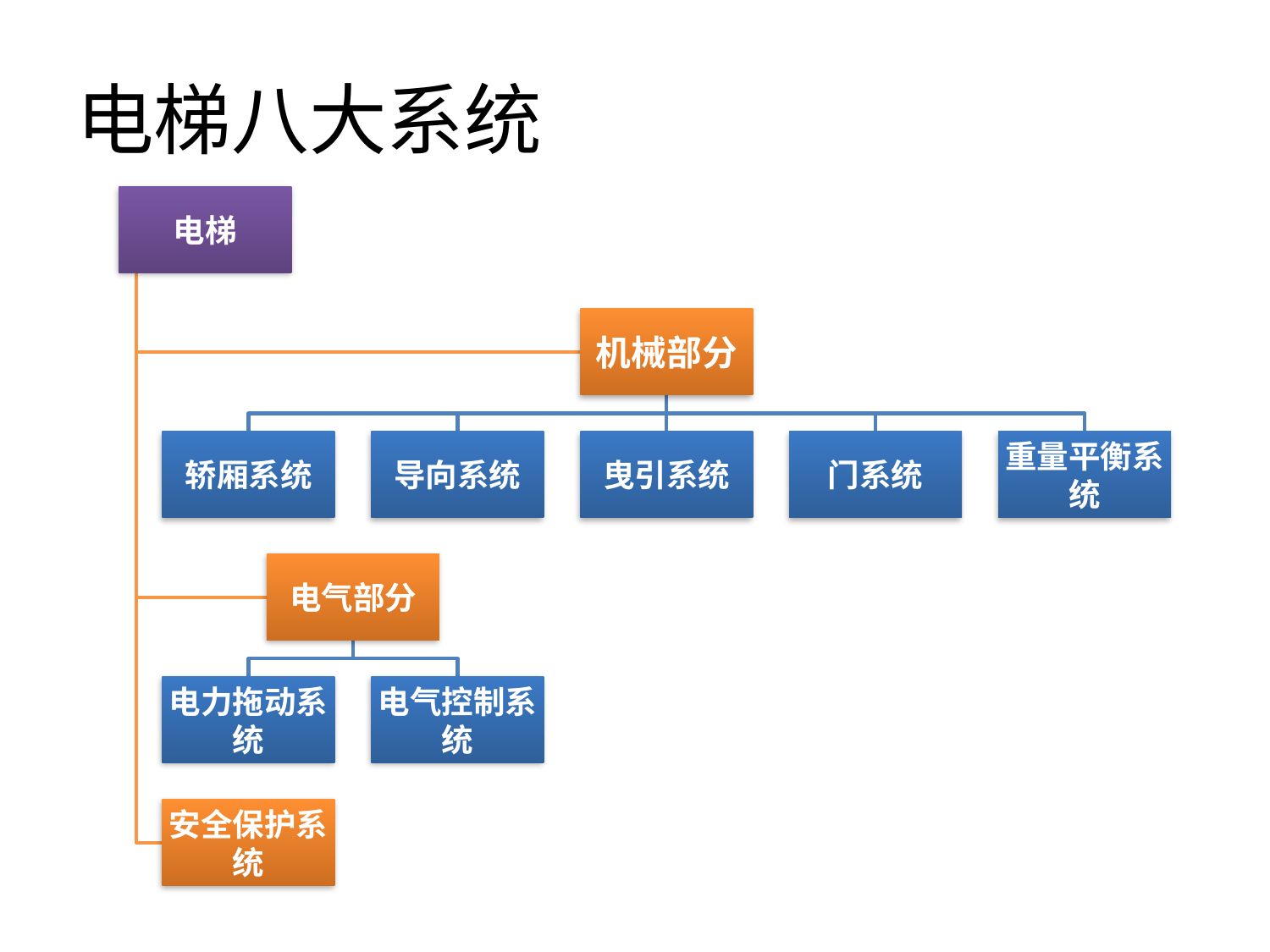

# 电梯八大系统
电梯
机械部分
轿厢系统
导向系统
曳引系统
门系统
重量平衡系统
电气部分
电力拖动系统
电气控制系统
安全保护系统